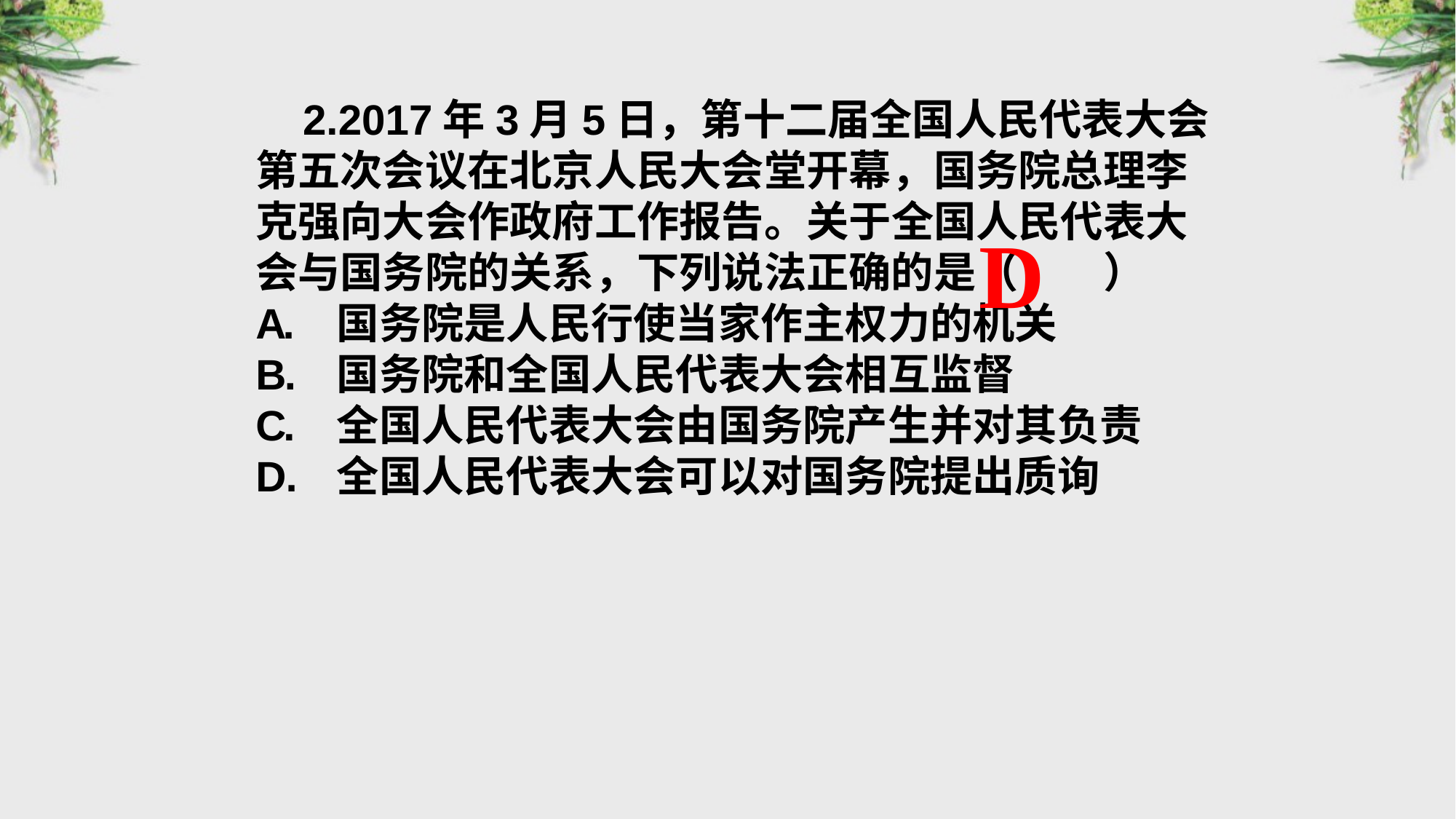

2.2017年3月5日，第十二届全国人民代表大会第五次会议在北京人民大会堂开幕，国务院总理李克强向大会作政府工作报告。关于全国人民代表大会与国务院的关系，下列说法正确的是（　　）
 国务院是人民行使当家作主权力的机关
 国务院和全国人民代表大会相互监督
 全国人民代表大会由国务院产生并对其负责
 全国人民代表大会可以对国务院提出质询
D